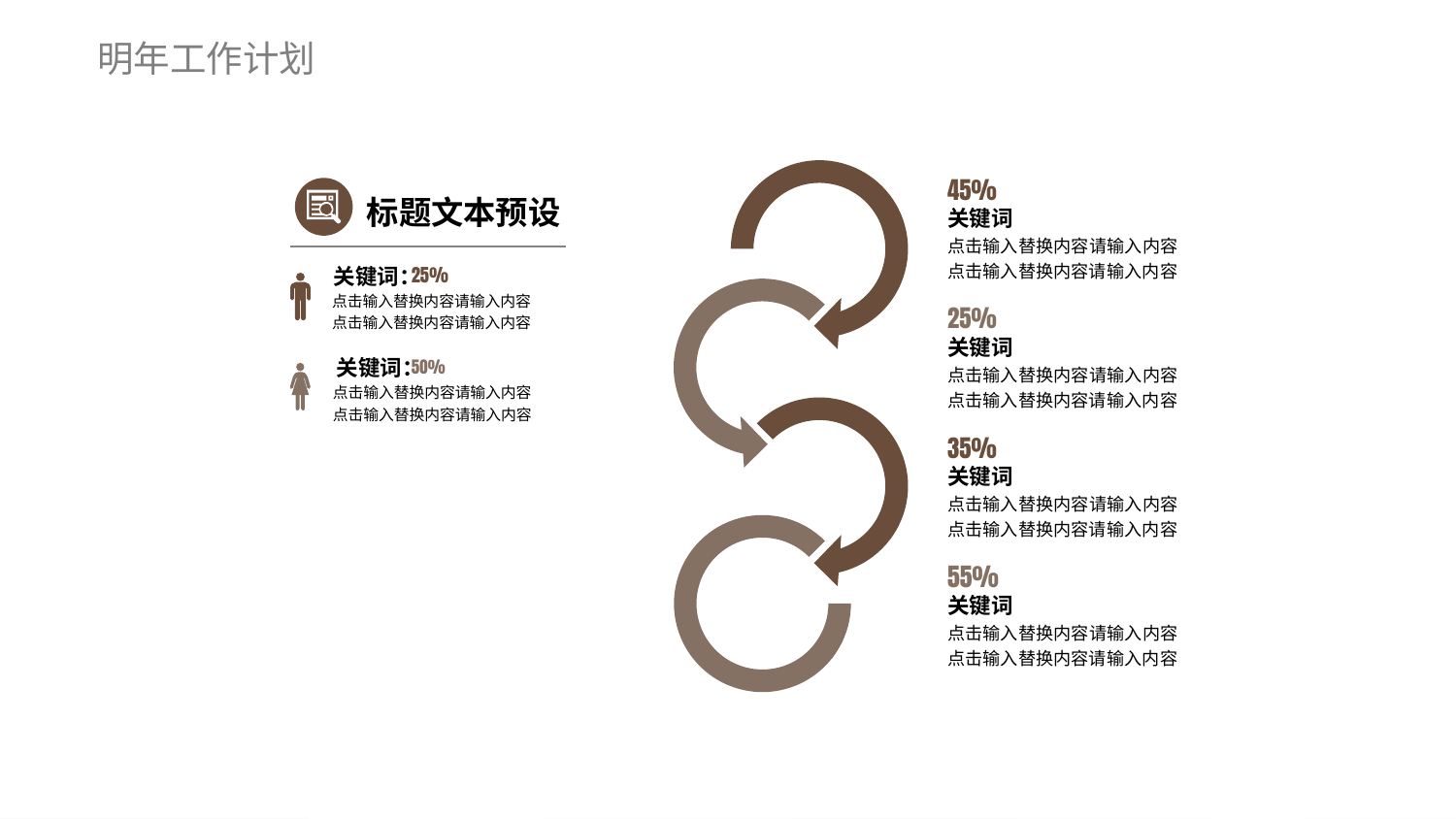

明年工作计划

45%
关键词
点击输入替换内容请输入内容
点击输入替换内容请输入内容

25%
关键词
点击输入替换内容请输入内容
点击输入替换内容请输入内容

35%
关键词
点击输入替换内容请输入内容
点击输入替换内容请输入内容

55%
关键词
点击输入替换内容请输入内容
点击输入替换内容请输入内容

标题文本预设
关键词：
25%

点击输入替换内容请输入内容
点击输入替换内容请输入内容
关键词：
50%

点击输入替换内容请输入内容
点击输入替换内容请输入内容